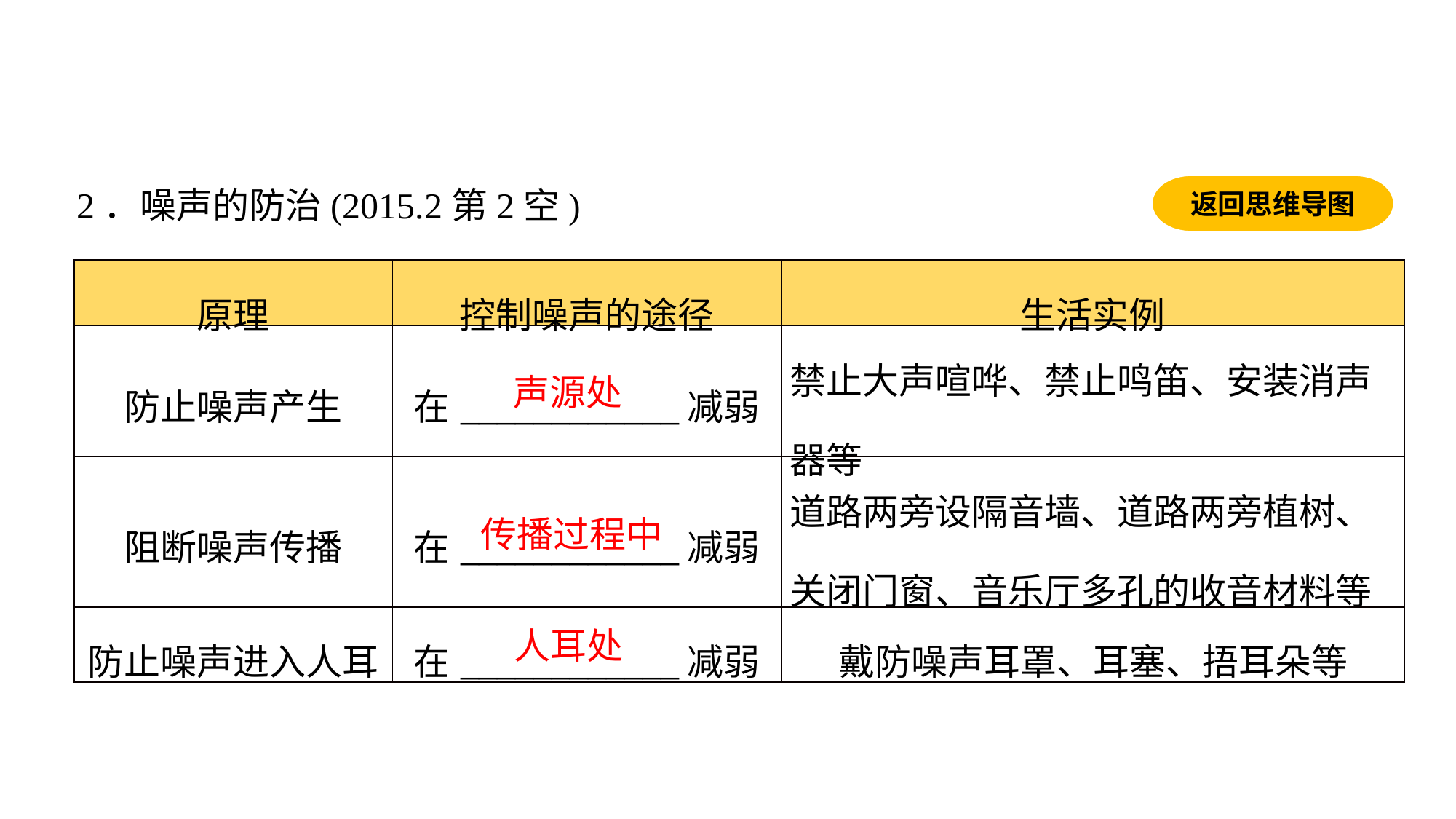

返回思维导图
2．噪声的防治(2015.2第2空)
| 原理 | 控制噪声的途径 | 生活实例 |
| --- | --- | --- |
| 防止噪声产生 | 在\_\_\_\_\_\_\_\_\_\_\_\_减弱 | 禁止大声喧哗、禁止鸣笛、安装消声器等 |
| 阻断噪声传播 | 在\_\_\_\_\_\_\_\_\_\_\_\_减弱 | 道路两旁设隔音墙、道路两旁植树、关闭门窗、音乐厅多孔的收音材料等 |
| 防止噪声进入人耳 | 在\_\_\_\_\_\_\_\_\_\_\_\_减弱 | 戴防噪声耳罩、耳塞、捂耳朵等 |
声源处
传播过程中
人耳处